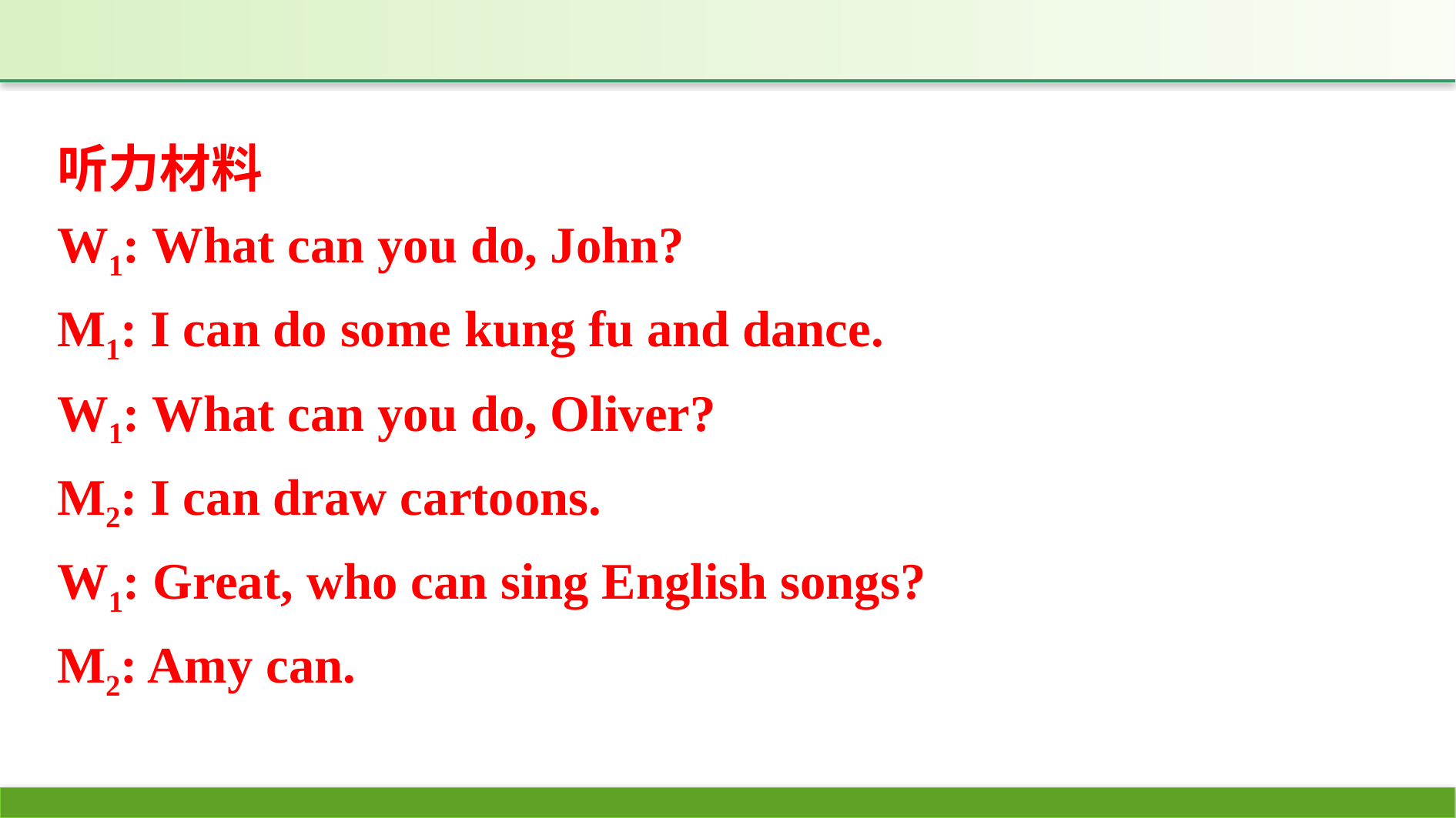

听力材料
W1: What can you do, John?
M1: I can do some kung fu and dance.
W1: What can you do, Oliver?
M2: I can draw cartoons.
W1: Great, who can sing English songs?
M2: Amy can.